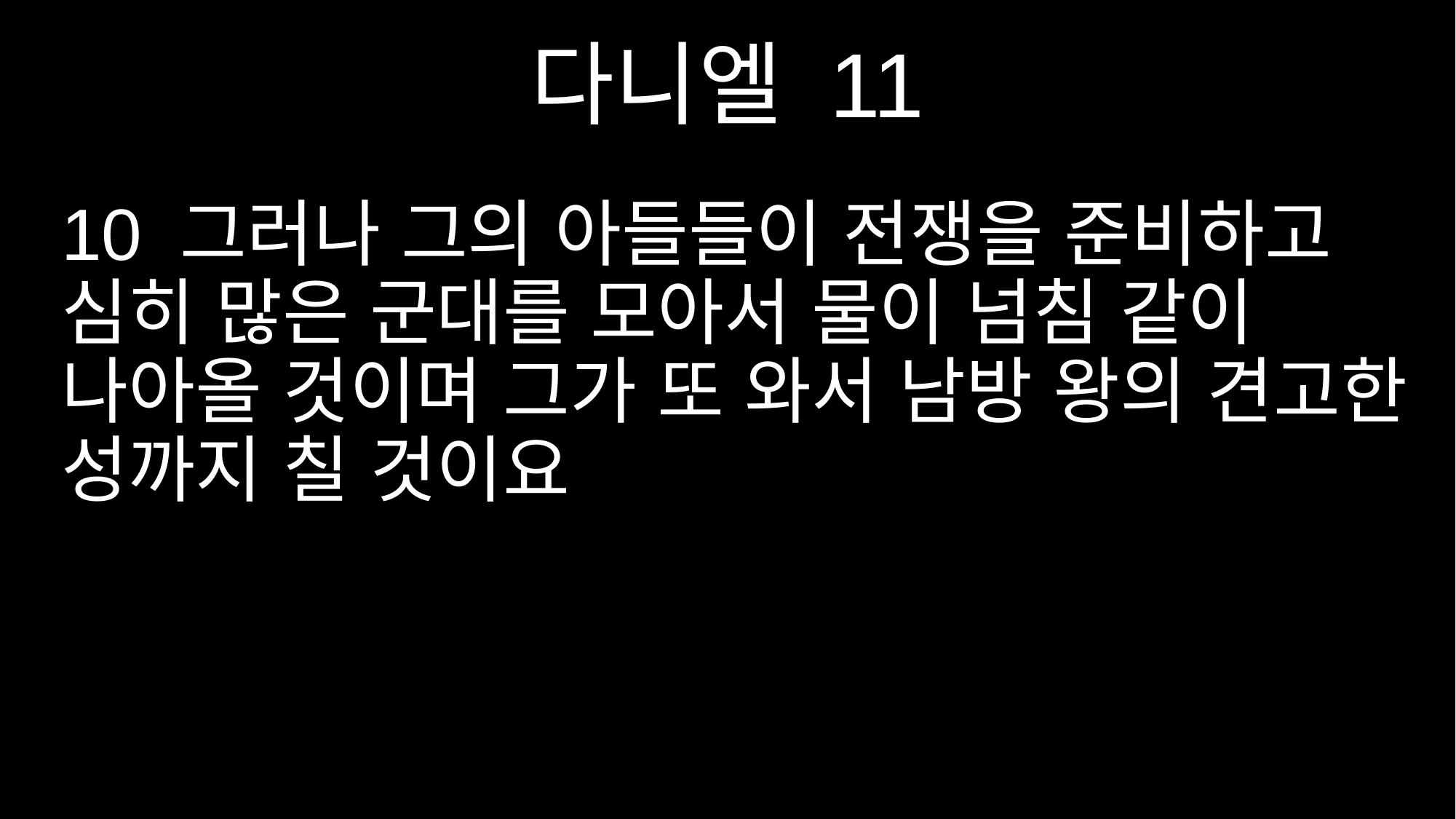

다니엘 11
10 그러나 그의 아들들이 전쟁을 준비하고 심히 많은 군대를 모아서 물이 넘침 같이 나아올 것이며 그가 또 와서 남방 왕의 견고한 성까지 칠 것이요